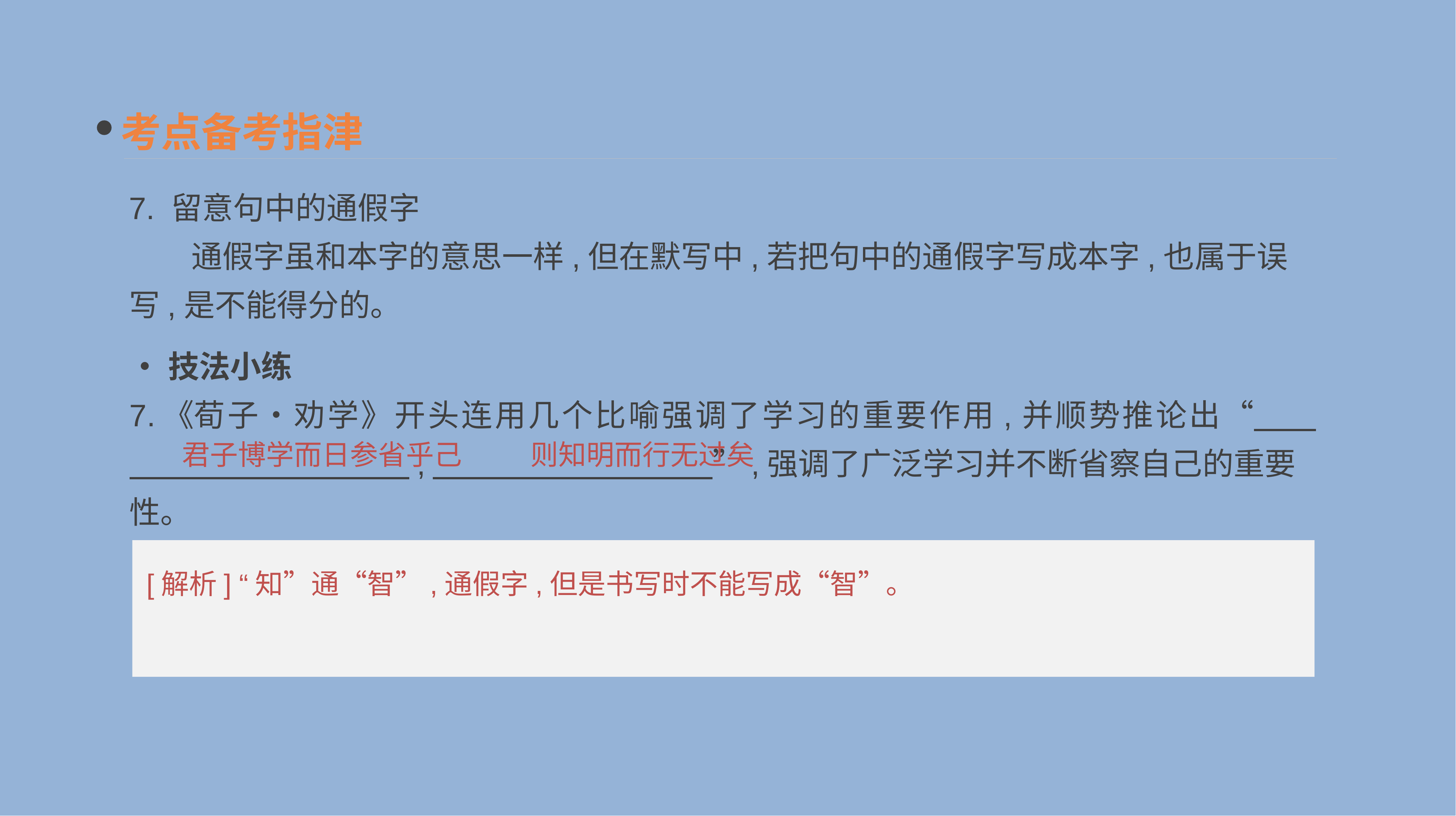

考点备考指津

7. 留意句中的通假字
　　通假字虽和本字的意思一样,但在默写中,若把句中的通假字写成本字,也属于误写,是不能得分的。
•技法小练
7.《荀子•劝学》开头连用几个比喻强调了学习的重要作用,并顺势推论出“　　　　　　　　　　　,　　　　　　　　　”,强调了广泛学习并不断省察自己的重要性。
君子博学而日参省乎己
则知明而行无过矣

[解析] “知”通“智”,通假字,但是书写时不能写成“智”。